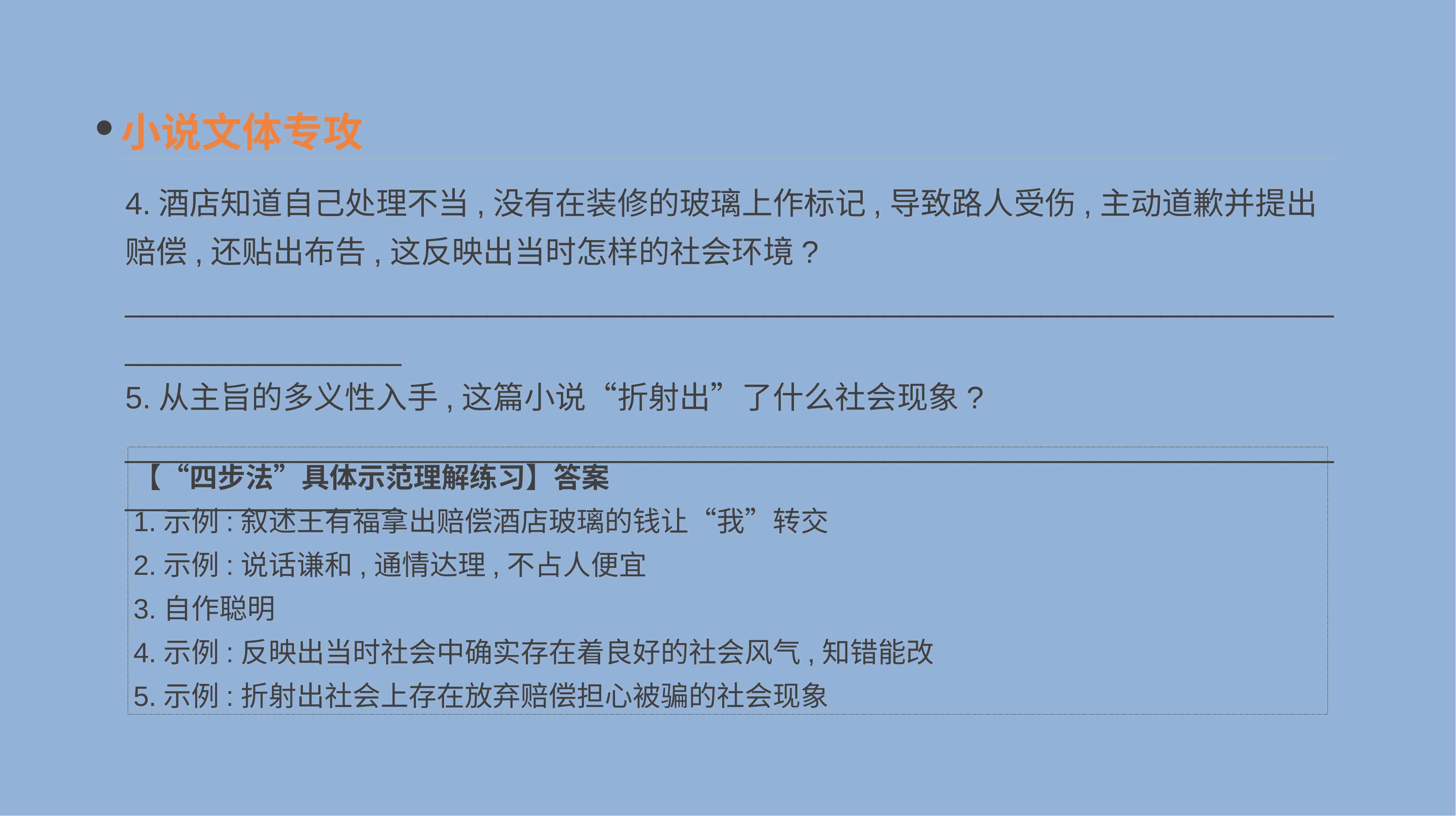

小说文体专攻

4.酒店知道自己处理不当,没有在装修的玻璃上作标记,导致路人受伤,主动道歉并提出赔偿,还贴出布告,这反映出当时怎样的社会环境?
______________________________________________________________________________________
5.从主旨的多义性入手,这篇小说“折射出”了什么社会现象?
______________________________________________________________________________________
【“四步法”具体示范理解练习】答案
1.示例:叙述王有福拿出赔偿酒店玻璃的钱让“我”转交
2.示例:说话谦和,通情达理,不占人便宜
3.自作聪明
4.示例:反映出当时社会中确实存在着良好的社会风气,知错能改
5.示例:折射出社会上存在放弃赔偿担心被骗的社会现象